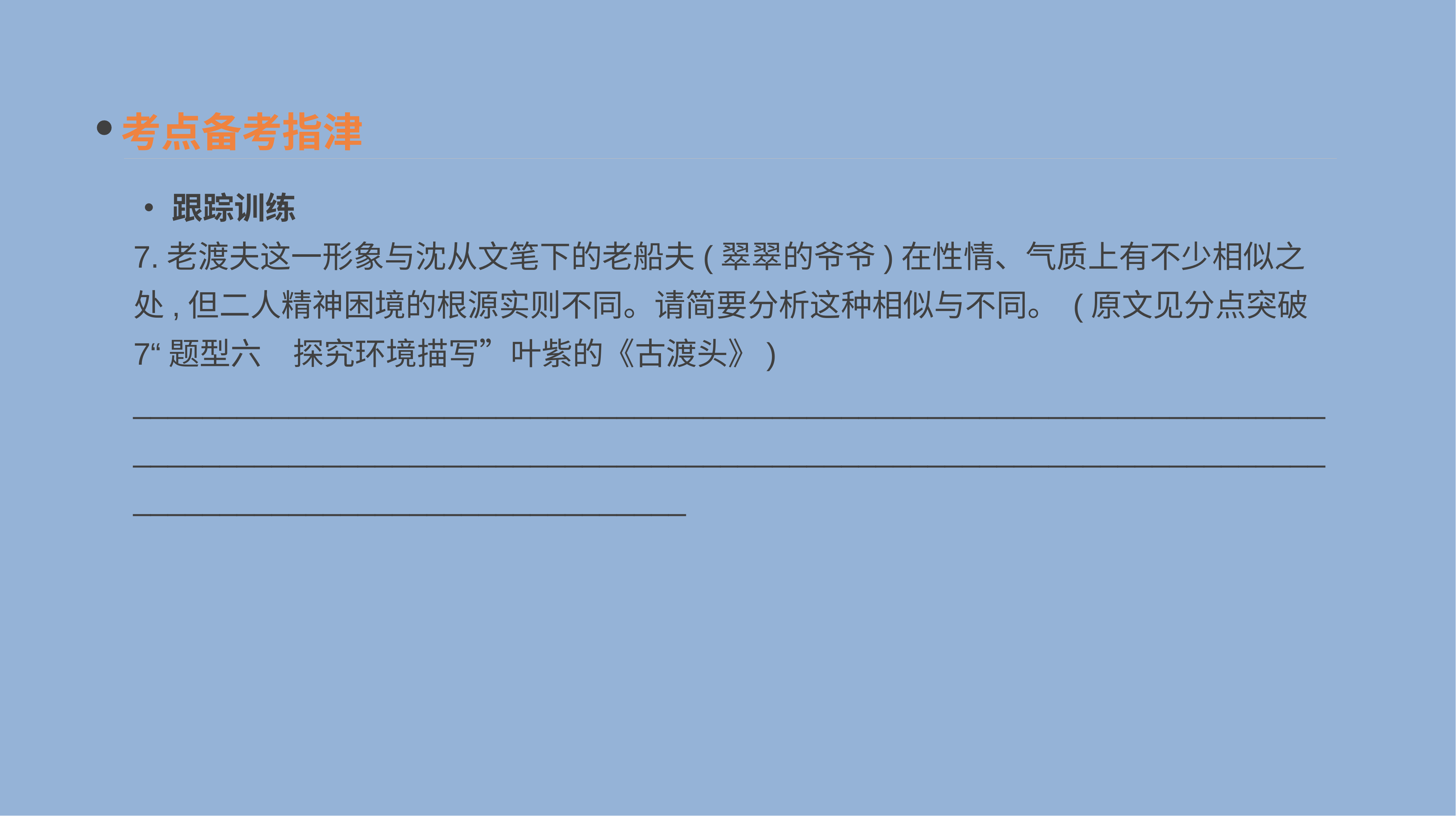

考点备考指津

•跟踪训练
7.老渡夫这一形象与沈从文笔下的老船夫(翠翠的爷爷)在性情、气质上有不少相似之处,但二人精神困境的根源实则不同。请简要分析这种相似与不同。 (原文见分点突破7“题型六　探究环境描写”叶紫的《古渡头》)
__________________________________________________________________________________________________________________________________________________________________________